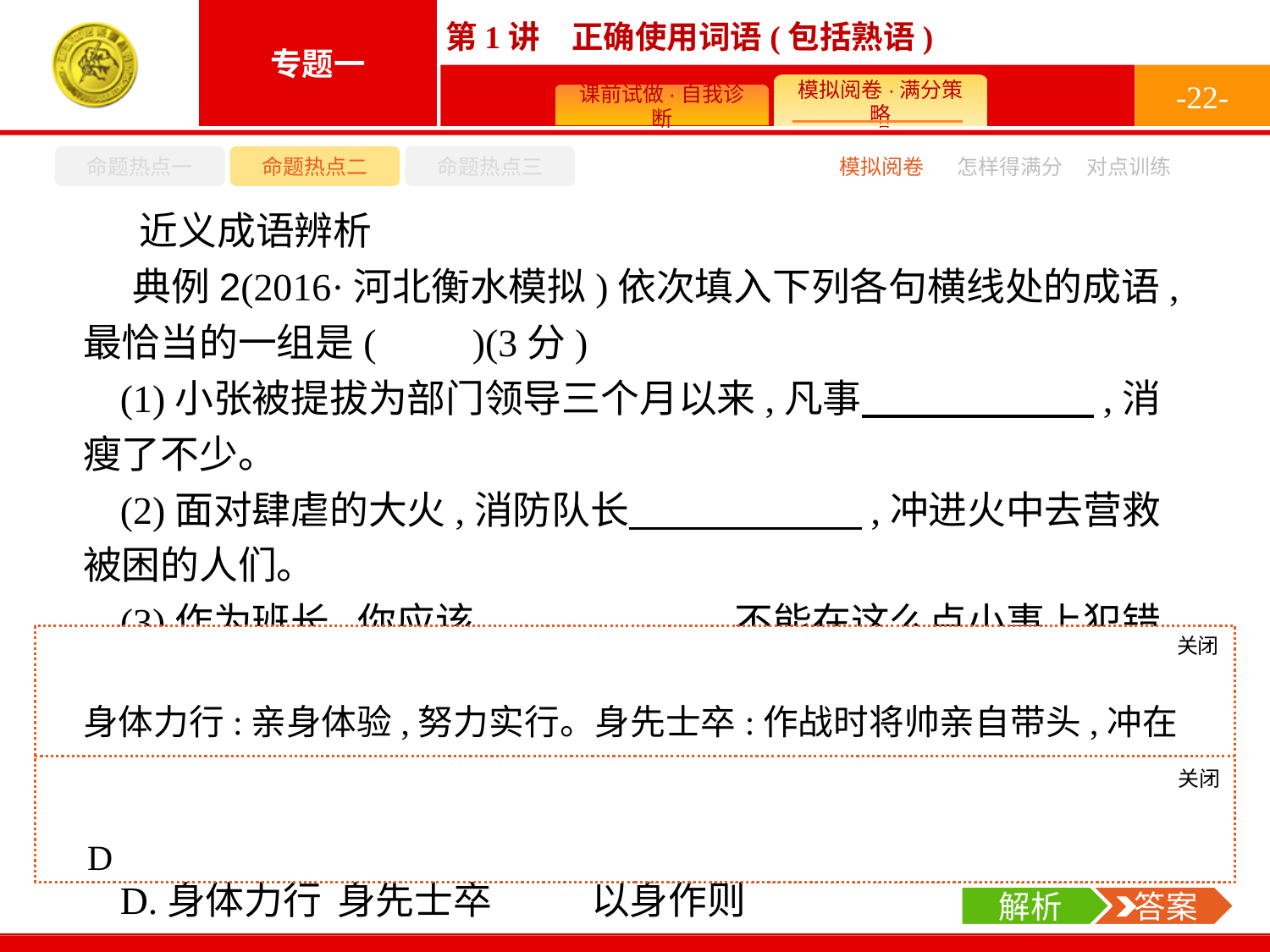

-22-
命题热点一
命题热点二
命题热点三
怎样得满分
模拟阅卷
对点训练
近义成语辨析
典例2(2016·河北衡水模拟)依次填入下列各句横线处的成语,最恰当的一组是(　　)(3分)
(1)小张被提拔为部门领导三个月以来,凡事　　　　　　,消瘦了不少。
(2)面对肆虐的大火,消防队长　　　　　　,冲进火中去营救被困的人们。
(3)作为班长,你应该　　　　　　,不能在这么点小事上犯错误。
A.以身作则	身体力行	身先士卒
B.身体力行	以身作则	身先士卒
C.以身作则	身先士卒	身体力行
D.身体力行	身先士卒	以身作则

关闭
解析

身体力行:亲身体验,努力实行。身先士卒:作战时将帅亲自带头,冲在士兵前面,现多泛指领导带头走在群众前面。以身作则:用自己的行动做出榜样。根据语境,应选D项。

关闭
解析
  答案

D
解析
  答案